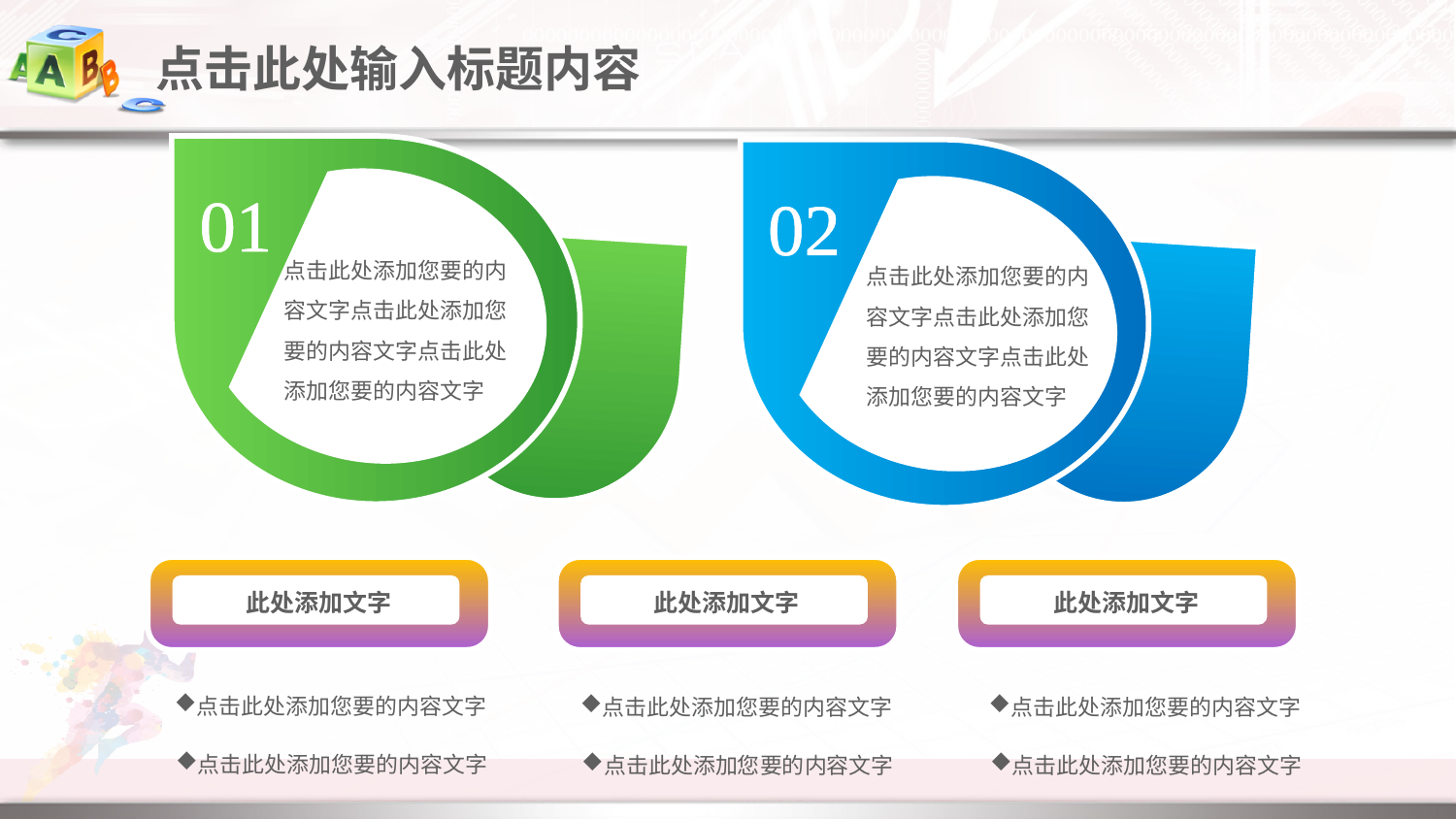

点击此处输入标题内容

01
02

点击此处添加您要的内容文字点击此处添加您要的内容文字点击此处添加您要的内容文字

点击此处添加您要的内容文字点击此处添加您要的内容文字点击此处添加您要的内容文字

此处添加文字

此处添加文字

此处添加文字
点击此处添加您要的内容文字
点击此处添加您要的内容文字
点击此处添加您要的内容文字
点击此处添加您要的内容文字
点击此处添加您要的内容文字
点击此处添加您要的内容文字